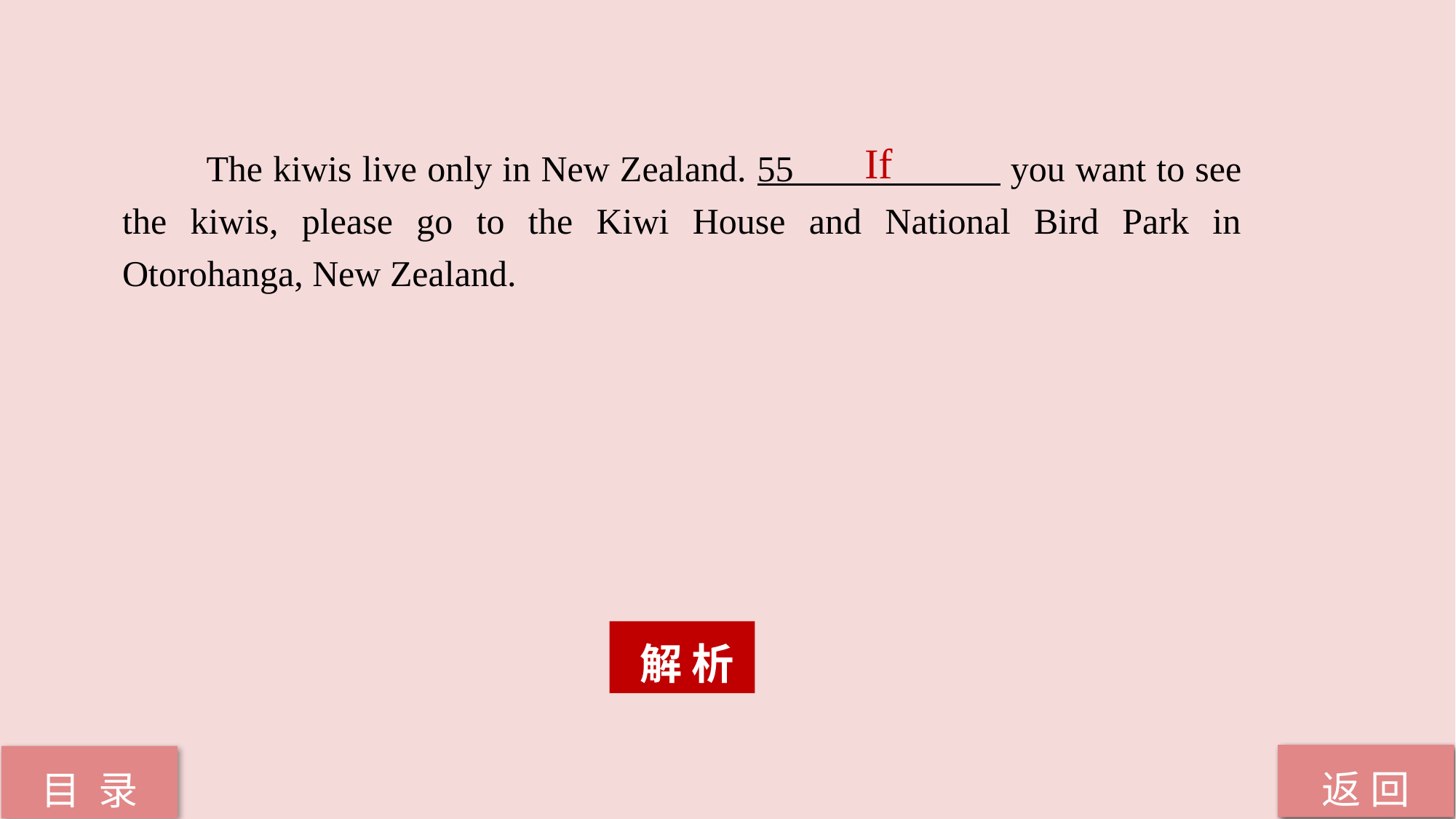

The kiwis live only in New Zealand. 55                     you want to see the kiwis, please go to the Kiwi House and National Bird Park in Otorohanga, New Zealand.
If
 解 析
返 回